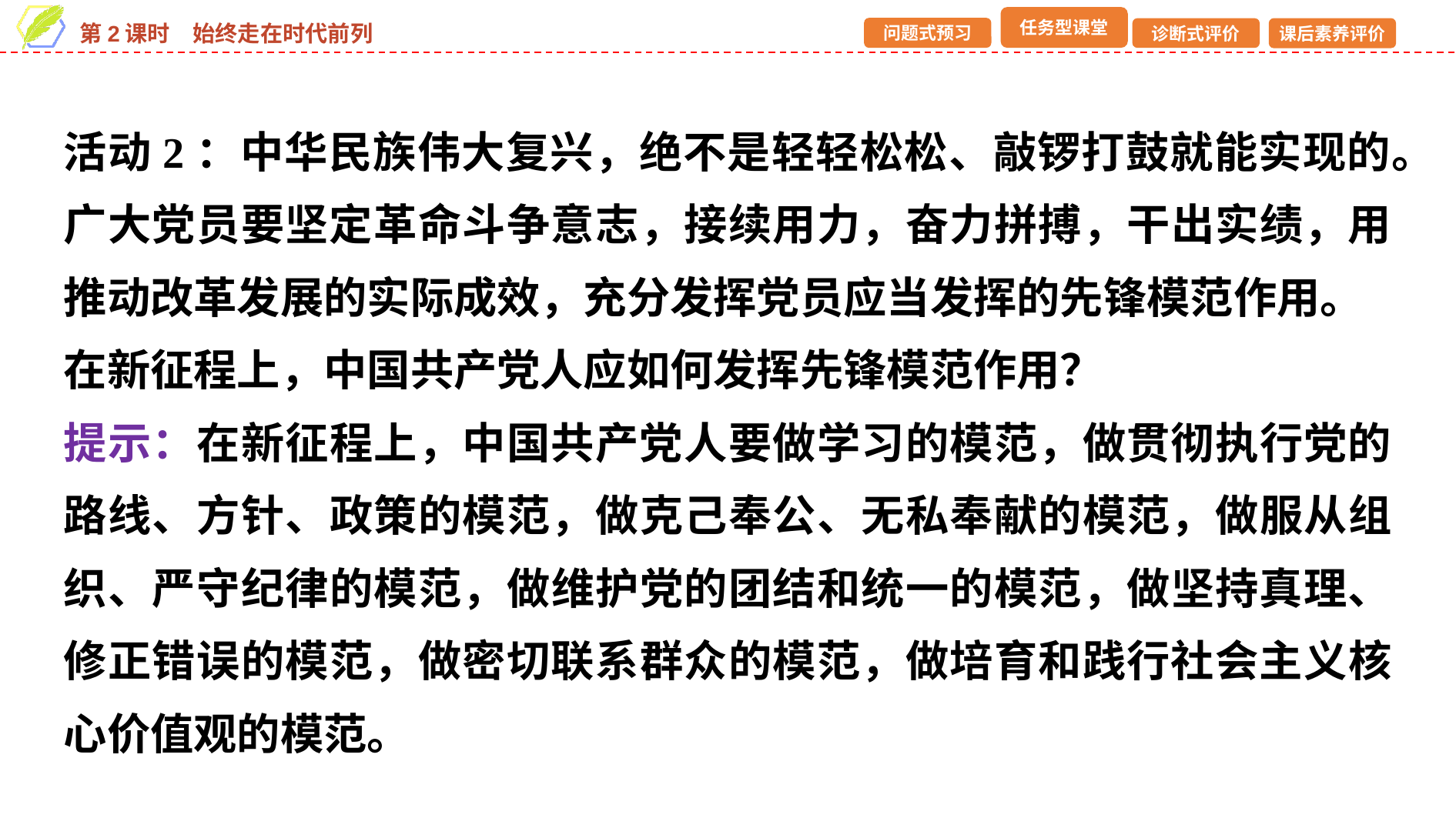

活动2：中华民族伟大复兴，绝不是轻轻松松、敲锣打鼓就能实现的。广大党员要坚定革命斗争意志，接续用力，奋力拼搏，干出实绩，用推动改革发展的实际成效，充分发挥党员应当发挥的先锋模范作用。
在新征程上，中国共产党人应如何发挥先锋模范作用？
提示：在新征程上，中国共产党人要做学习的模范，做贯彻执行党的路线、方针、政策的模范，做克己奉公、无私奉献的模范，做服从组织、严守纪律的模范，做维护党的团结和统一的模范，做坚持真理、修正错误的模范，做密切联系群众的模范，做培育和践行社会主义核心价值观的模范。